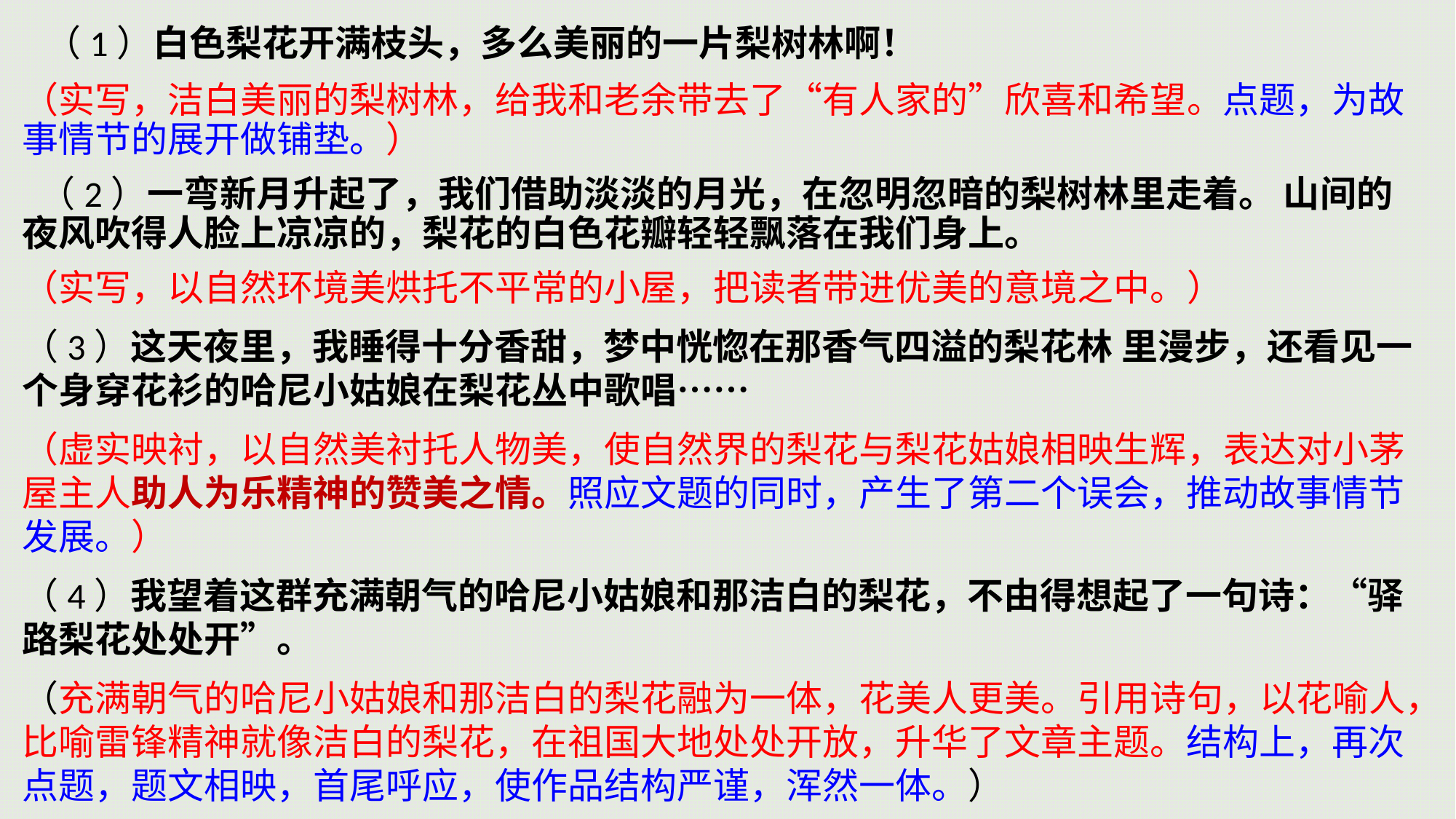

（1）白色梨花开满枝头，多么美丽的一片梨树林啊！
（实写，洁白美丽的梨树林，给我和老余带去了“有人家的”欣喜和希望。点题，为故事情节的展开做铺垫。）
 （2）一弯新月升起了，我们借助淡淡的月光，在忽明忽暗的梨树林里走着。 山间的夜风吹得人脸上凉凉的，梨花的白色花瓣轻轻飘落在我们身上。
（实写，以自然环境美烘托不平常的小屋，把读者带进优美的意境之中。）
（3）这天夜里，我睡得十分香甜，梦中恍惚在那香气四溢的梨花林 里漫步，还看见一个身穿花衫的哈尼小姑娘在梨花丛中歌唱……
（虚实映衬，以自然美衬托人物美，使自然界的梨花与梨花姑娘相映生辉，表达对小茅屋主人助人为乐精神的赞美之情。照应文题的同时，产生了第二个误会，推动故事情节发展。）
（4）我望着这群充满朝气的哈尼小姑娘和那洁白的梨花，不由得想起了一句诗：“驿路梨花处处开”。
（充满朝气的哈尼小姑娘和那洁白的梨花融为一体，花美人更美。引用诗句，以花喻人，比喻雷锋精神就像洁白的梨花，在祖国大地处处开放，升华了文章主题。结构上，再次点题，题文相映，首尾呼应，使作品结构严谨，浑然一体。）